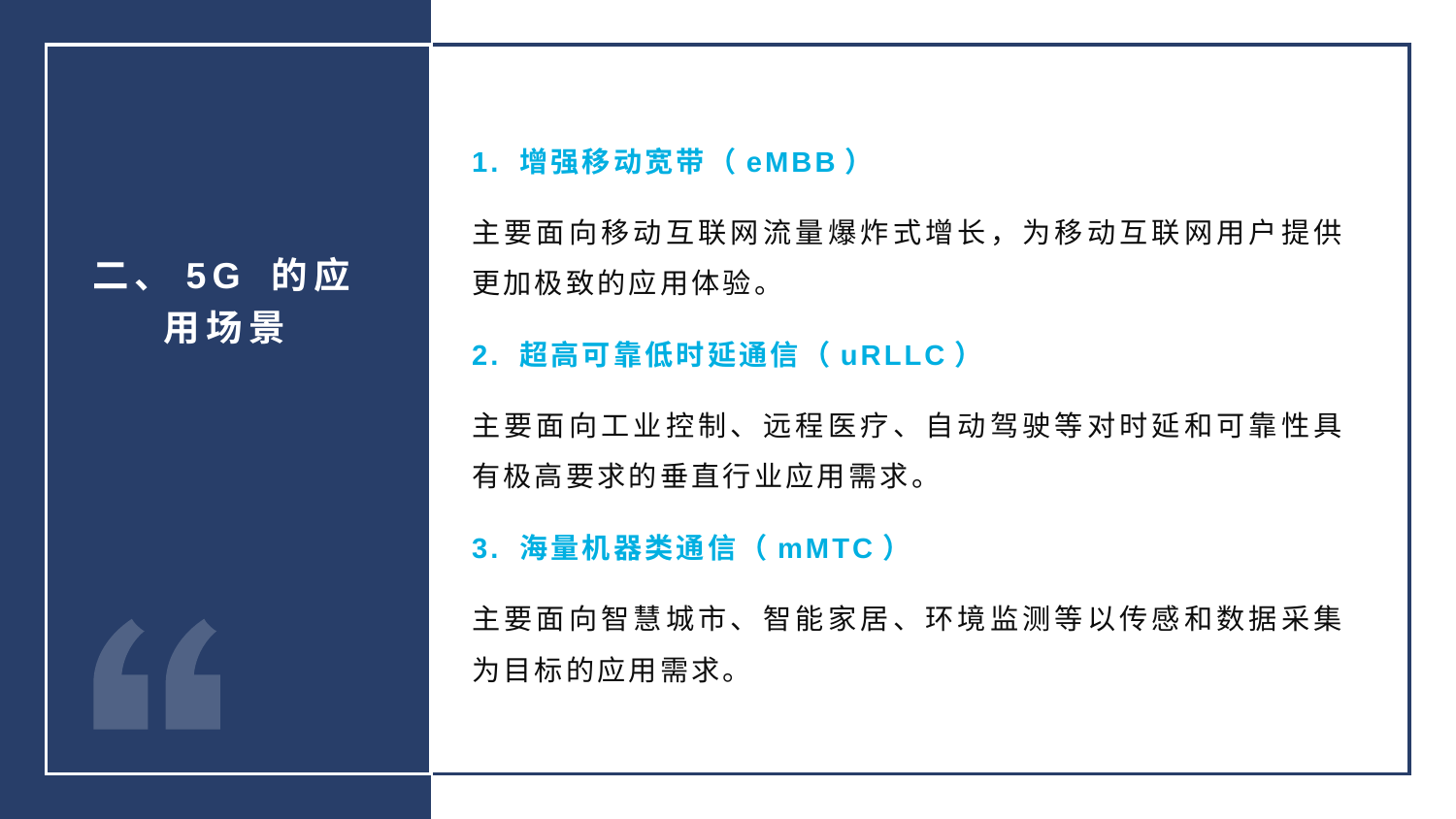

1. 增强移动宽带（eMBB）
主要面向移动互联网流量爆炸式增长，为移动互联网用户提供更加极致的应用体验。
2. 超高可靠低时延通信（uRLLC）
主要面向工业控制、远程医疗、自动驾驶等对时延和可靠性具有极高要求的垂直行业应用需求。
3. 海量机器类通信（mMTC）
主要面向智慧城市、智能家居、环境监测等以传感和数据采集为目标的应用需求。
二、5G 的应用场景